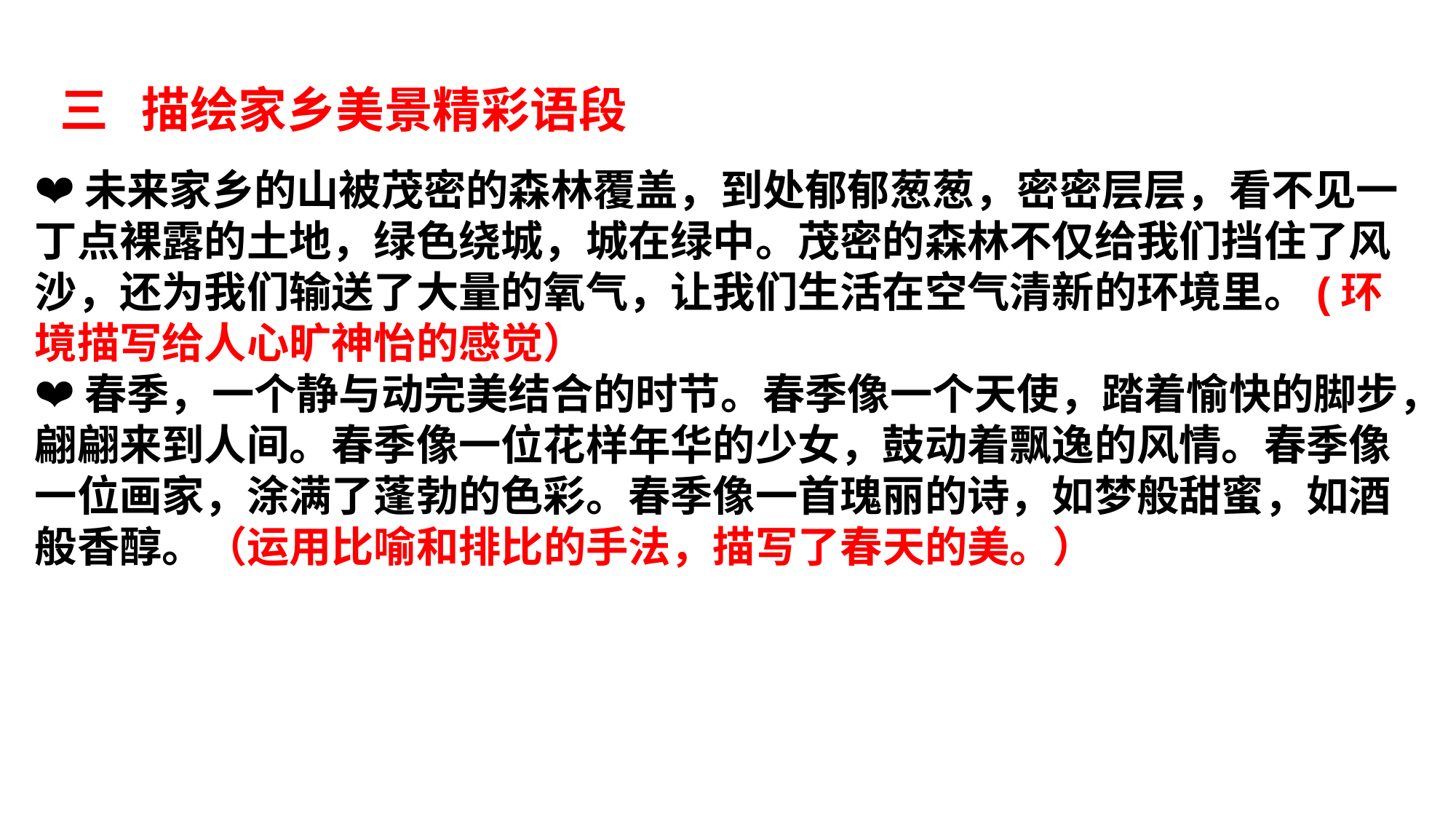

三   描绘家乡美景精彩语段
❤未来家乡的山被茂密的森林覆盖，到处郁郁葱葱，密密层层，看不见一丁点裸露的土地，绿色绕城，城在绿中。茂密的森林不仅给我们挡住了风沙，还为我们输送了大量的氧气，让我们生活在空气清新的环境里。(环境描写给人心旷神怡的感觉）
❤春季，一个静与动完美结合的时节。春季像一个天使，踏着愉快的脚步，翩翩来到人间。春季像一位花样年华的少女，鼓动着飘逸的风情。春季像一位画家，涂满了蓬勃的色彩。春季像一首瑰丽的诗，如梦般甜蜜，如酒般香醇。（运用比喻和排比的手法，描写了春天的美。）